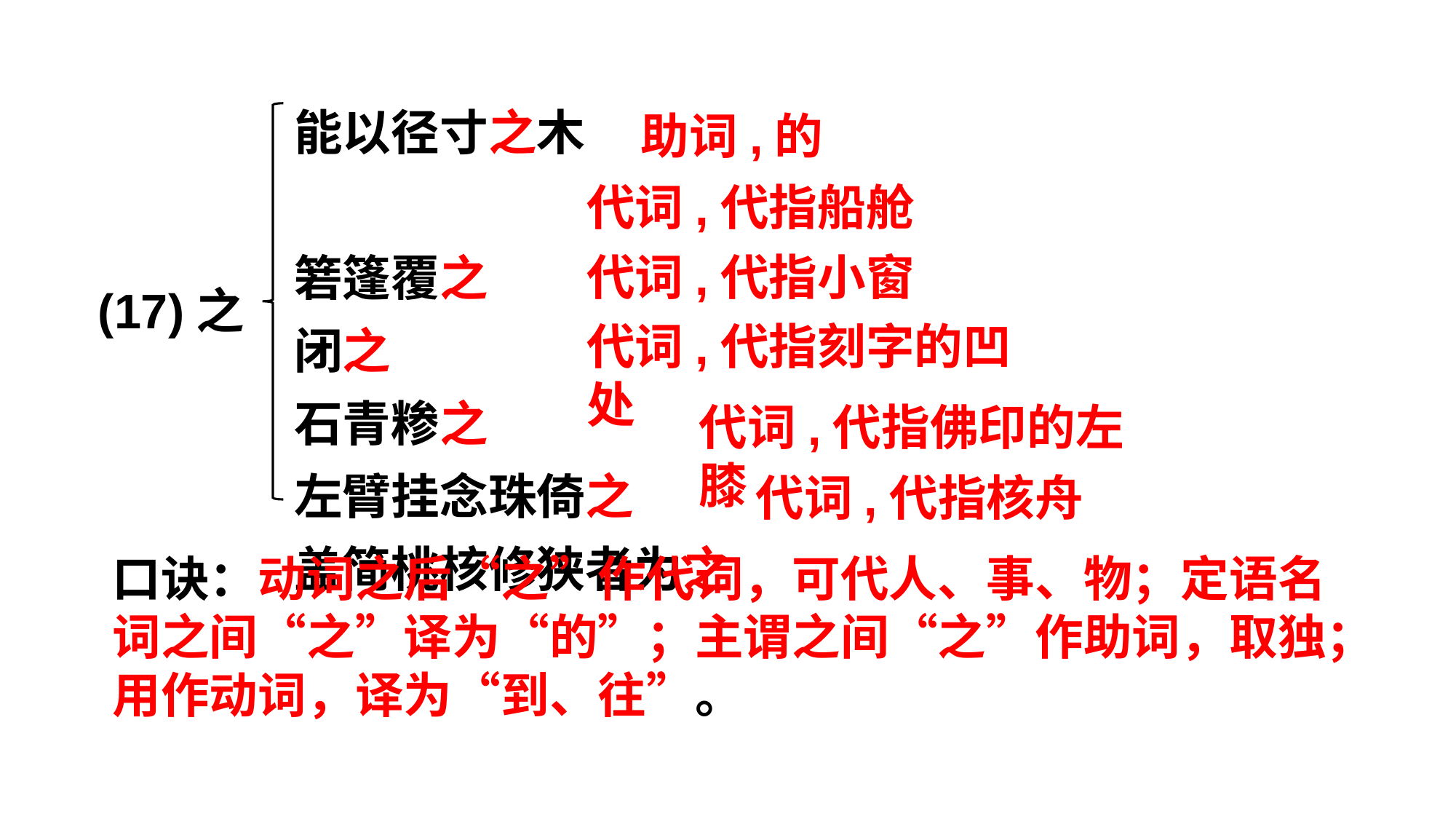

能以径寸之木
箬篷覆之
闭之
石青糁之
左臂挂念珠倚之
盖简桃核修狭者为之
助词,的

代词,代指船舱
代词,代指小窗
(17)之
代词,代指刻字的凹处
代词,代指佛印的左膝
代词,代指核舟
口诀：动词之后“之”作代词，可代人、事、物；定语名词之间“之”译为“的”；主谓之间“之”作助词，取独；用作动词，译为“到、往”。